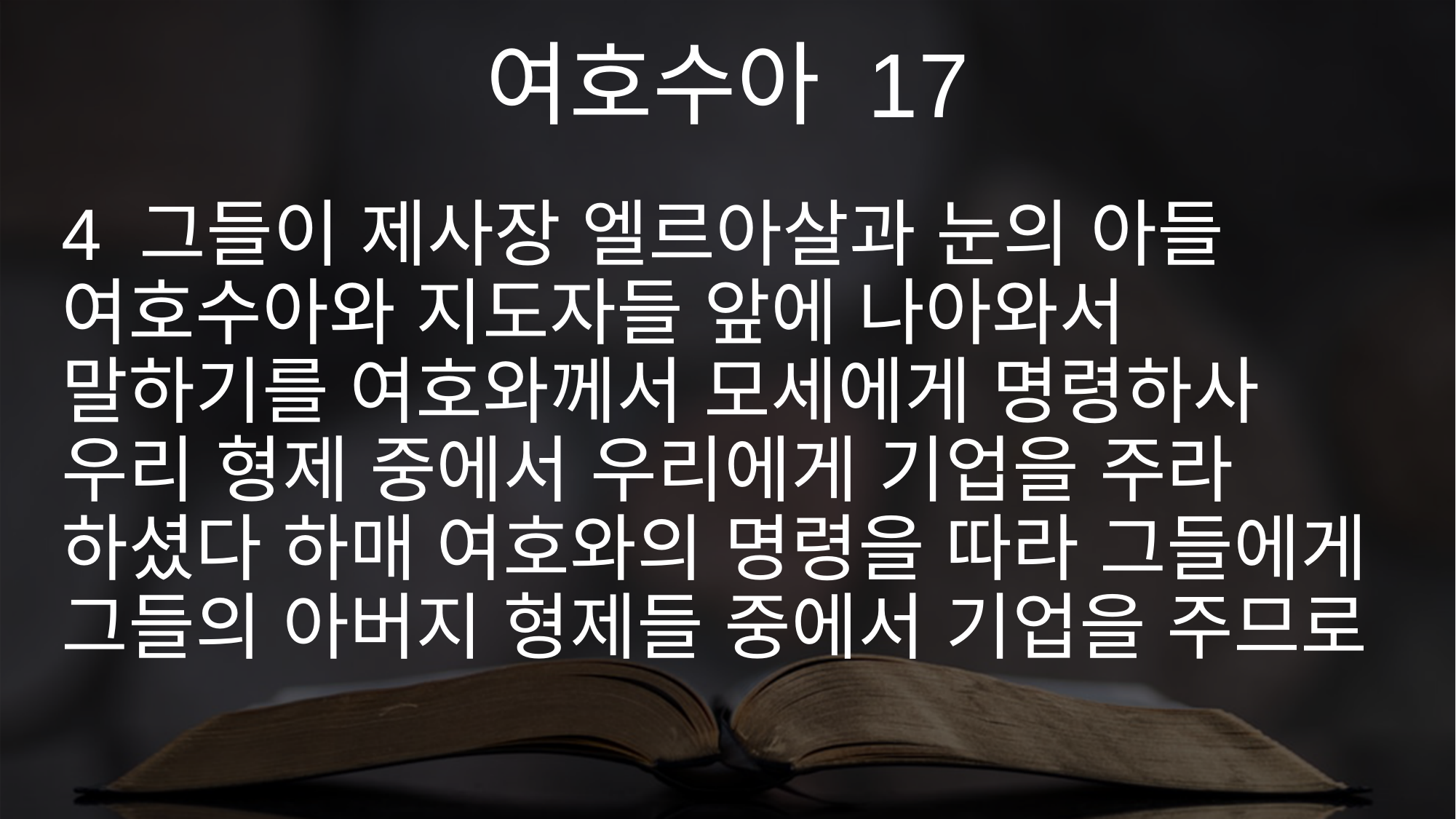

여호수아 17
4 그들이 제사장 엘르아살과 눈의 아들 여호수아와 지도자들 앞에 나아와서 말하기를 여호와께서 모세에게 명령하사 우리 형제 중에서 우리에게 기업을 주라 하셨다 하매 여호와의 명령을 따라 그들에게 그들의 아버지 형제들 중에서 기업을 주므로